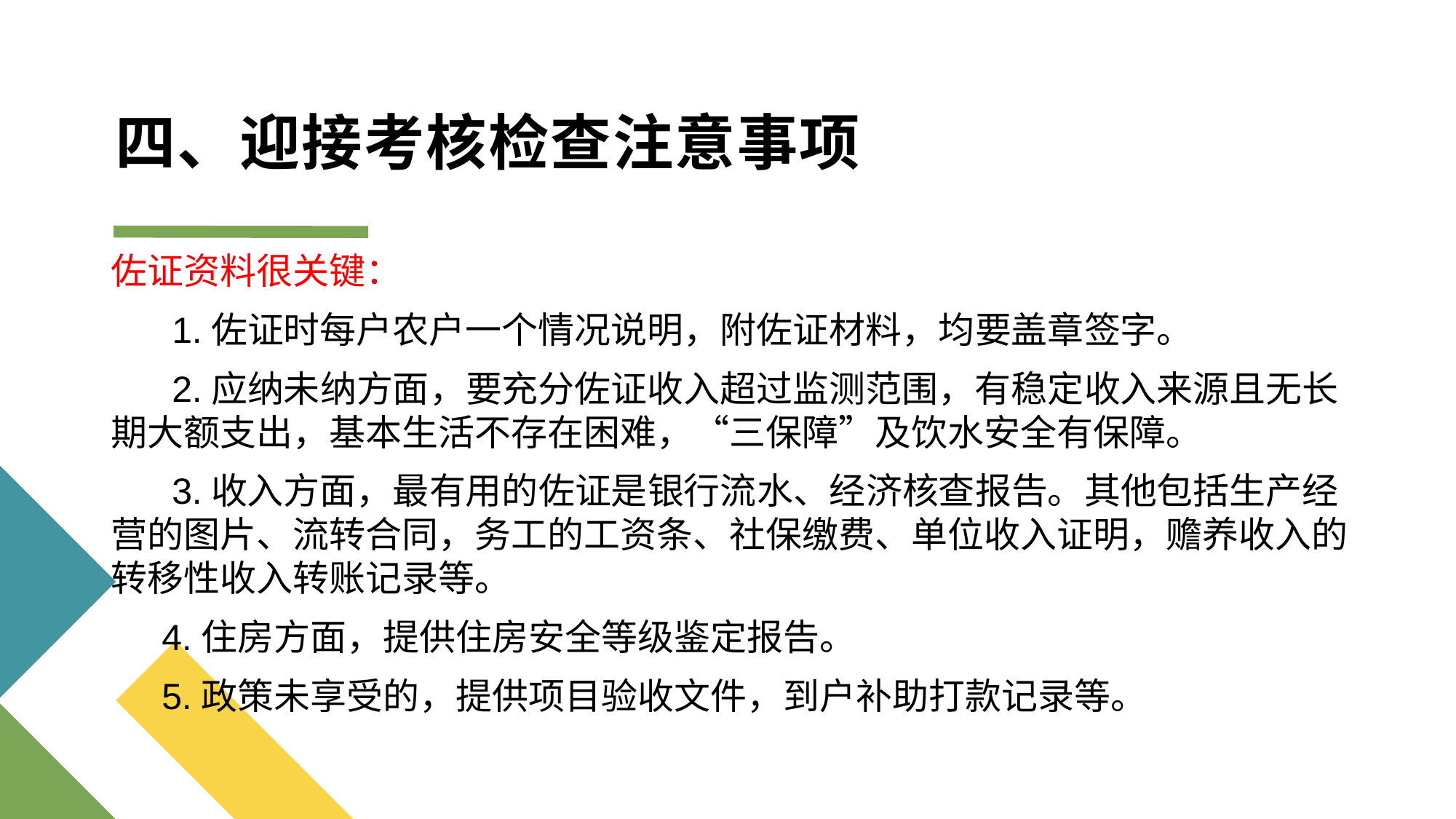

# 四、迎接考核检查注意事项
佐证资料很关键：
      1.佐证时每户农户一个情况说明，附佐证材料，均要盖章签字。
      2.应纳未纳方面，要充分佐证收入超过监测范围，有稳定收入来源且无长期大额支出，基本生活不存在困难，“三保障”及饮水安全有保障。
      3.收入方面，最有用的佐证是银行流水、经济核查报告。其他包括生产经营的图片、流转合同，务工的工资条、社保缴费、单位收入证明，赡养收入的转移性收入转账记录等。
     4.住房方面，提供住房安全等级鉴定报告。
     5.政策未享受的，提供项目验收文件，到户补助打款记录等。